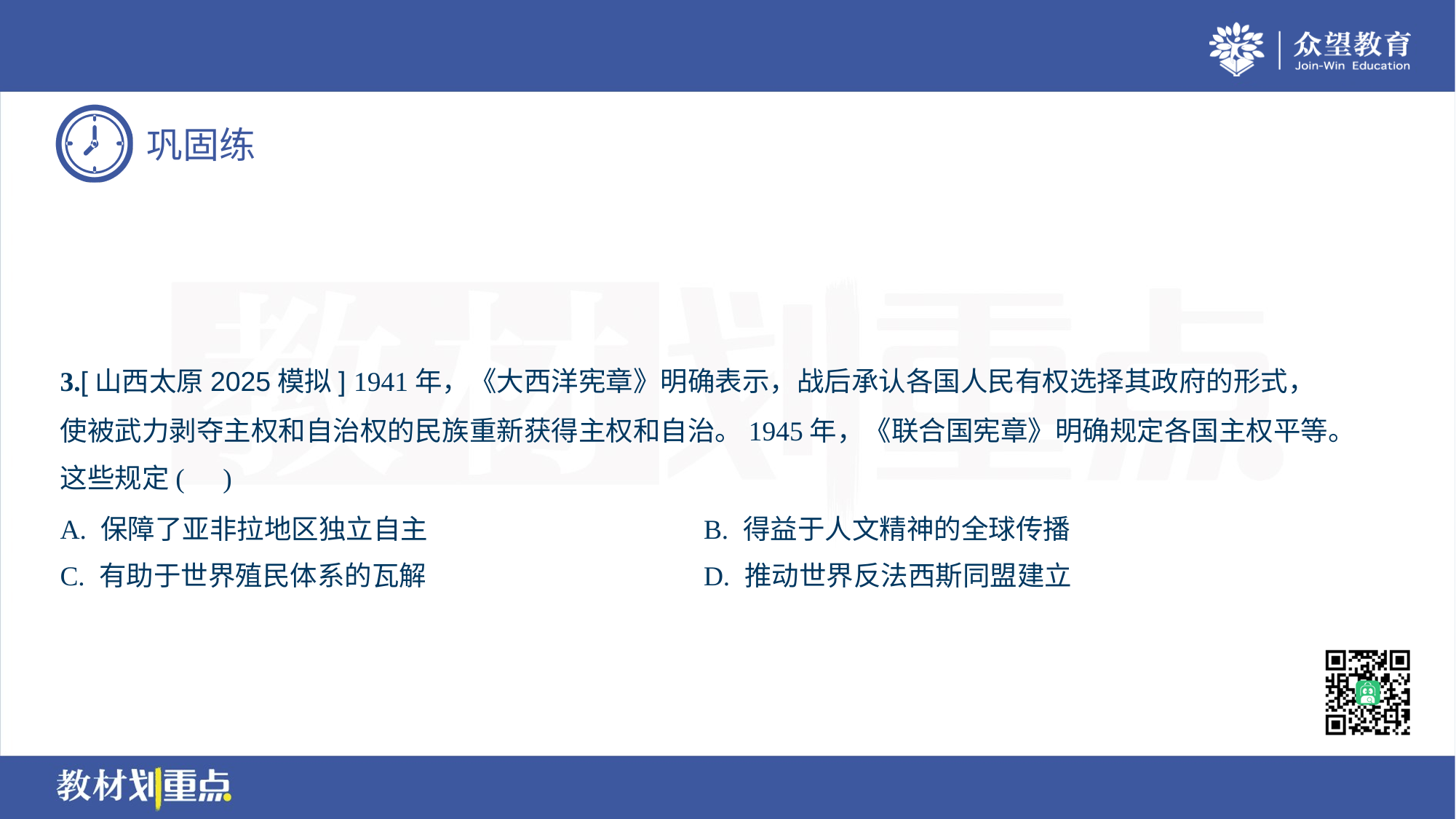

3.[山西太原2025模拟] 1941年，《大西洋宪章》明确表示，战后承认各国人民有权选择其政府的形式，
使被武力剥夺主权和自治权的民族重新获得主权和自治。1945年，《联合国宪章》明确规定各国主权平等。
这些规定(     )
A. 保障了亚非拉地区独立自主	B. 得益于人文精神的全球传播
C. 有助于世界殖民体系的瓦解	D. 推动世界反法西斯同盟建立